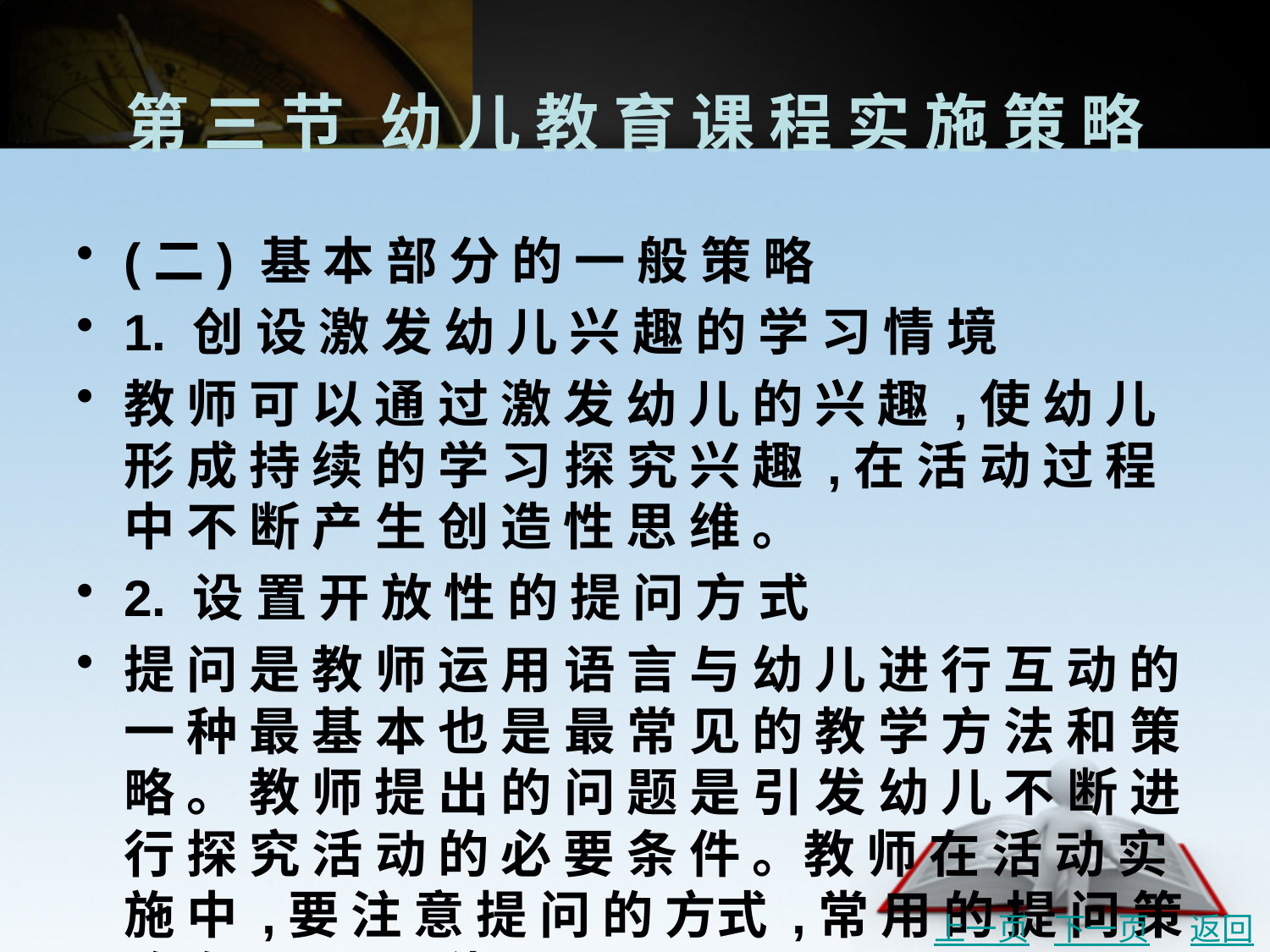

# 第 三 节	幼 儿 教 育 课 程 实 施 策 略
(二) 基 本 部 分 的 一 般 策 略
1. 创 设 激 发 幼 儿 兴 趣 的 学 习 情 境
教 师 可 以 通 过 激 发 幼 儿 的 兴 趣 ,使 幼 儿 形 成 持 续 的 学 习 探 究 兴 趣 ,在 活 动 过 程 中 不 断 产 生 创 造 性 思 维 。
2. 设 置 开 放 性 的 提 问 方 式
提 问 是 教 师 运 用 语 言 与 幼 儿 进 行 互 动 的 一 种 最 基 本 也 是 最 常 见 的 教 学 方 法 和 策 略 。 教 师 提 出 的 问 题 是 引 发 幼 儿 不 断 进 行 探 究 活 动 的 必 要 条 件 。教 师 在 活 动 实 施 中 ,要 注 意 提 问 的 方式 ,常 用 的 提 问 策 略 有 以 下 两 种 :
(1) 启 发 式 提 问
(2) 发 散 式 提 问

上一页
下一页
返回